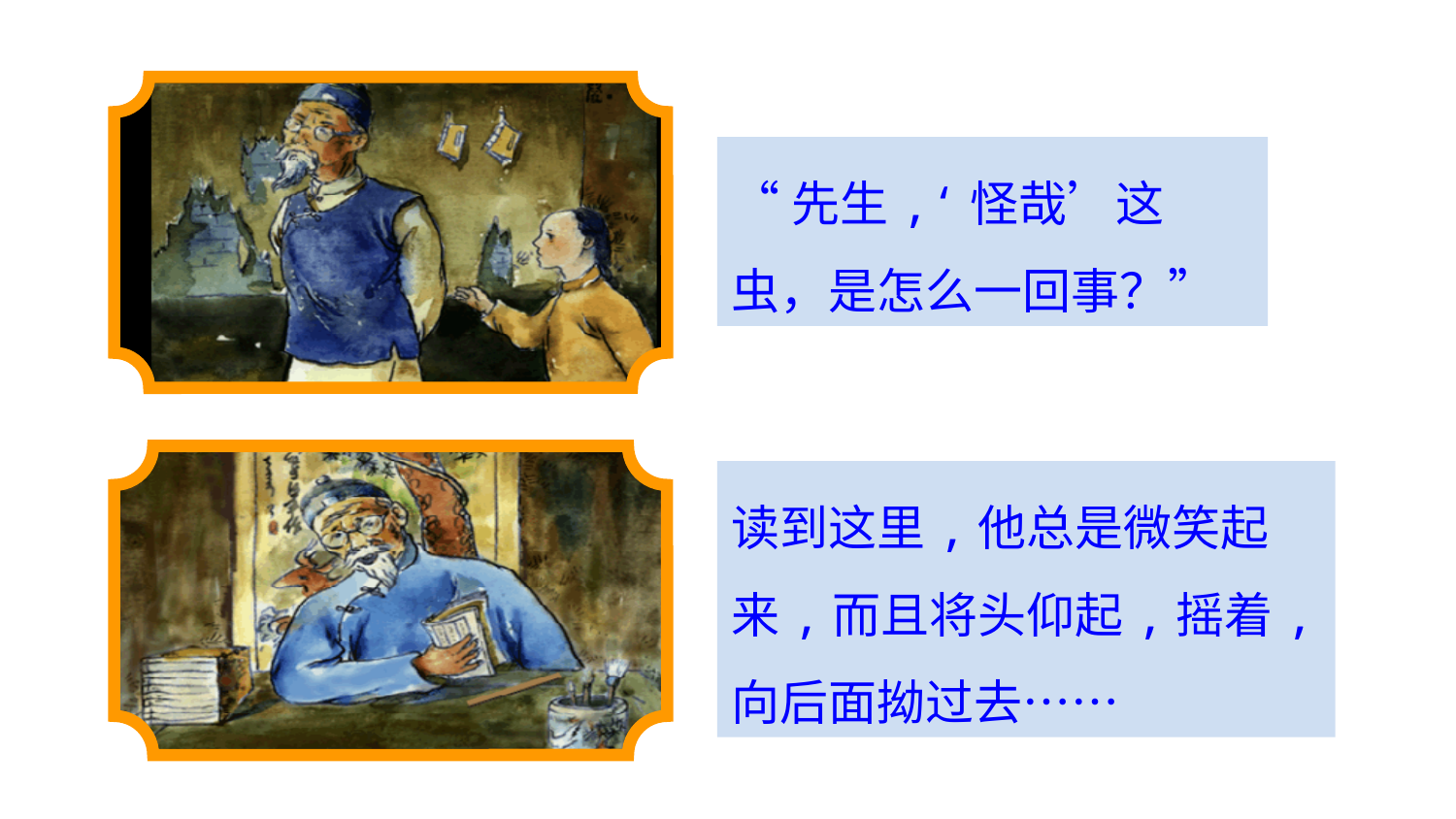

“先生,‘怪哉’这虫，是怎么一回事？”

读到这里,他总是微笑起来,而且将头仰起,摇着,向后面拗过去……